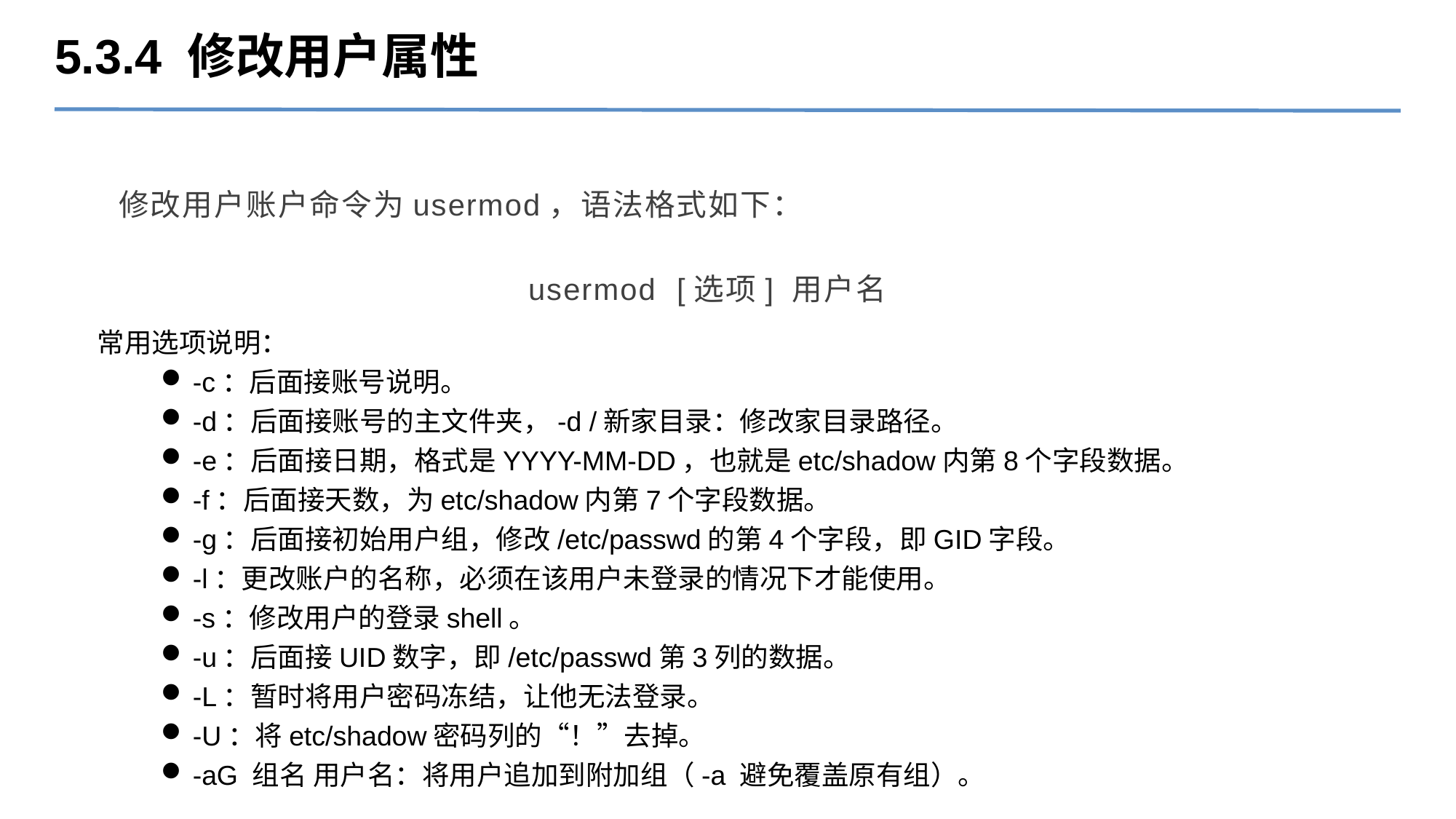

5.3.4 修改用户属性
修改用户账户命令为usermod，语法格式如下：
usermod  [选项] 用户名
常用选项说明：
-c：后面接账号说明。
-d：后面接账号的主文件夹，-d /新家目录：修改家目录路径。
-e：后面接日期，格式是YYYY-MM-DD，也就是etc/shadow内第8个字段数据。
-f：后面接天数，为etc/shadow内第7个字段数据。
-g：后面接初始用户组，修改/etc/passwd的第4个字段，即GID字段。
-l：更改账户的名称，必须在该用户未登录的情况下才能使用。
-s：修改用户的登录shell。
-u：后面接UID数字，即/etc/passwd第3列的数据。
-L：暂时将用户密码冻结，让他无法登录。
-U：将etc/shadow密码列的“！”去掉。
-aG 组名 用户名：将用户追加到附加组（-a 避免覆盖原有组）。